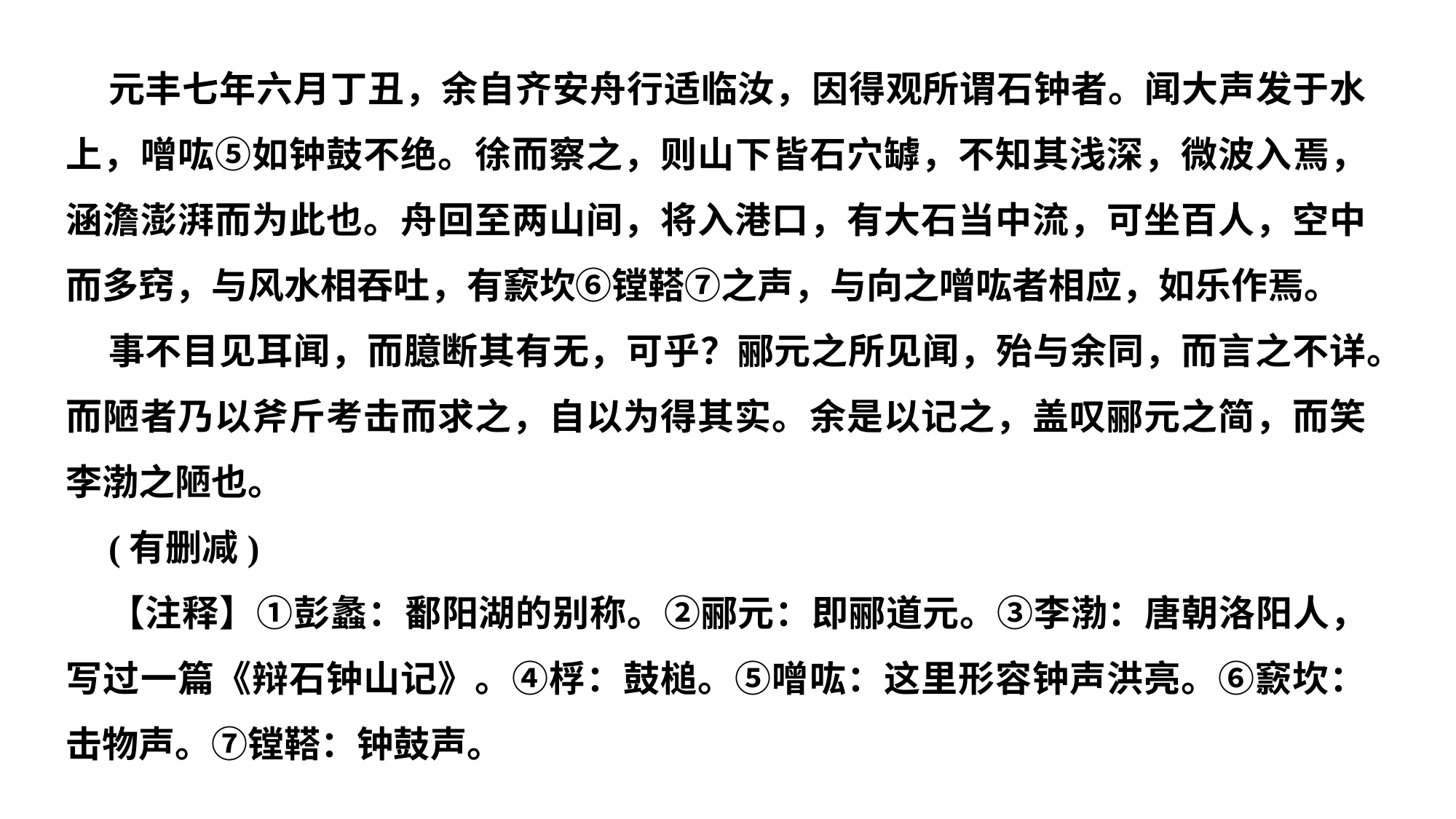

元丰七年六月丁丑，余自齐安舟行适临汝，因得观所谓石钟者。闻大声发于水上，噌吰⑤如钟鼓不绝。徐而察之，则山下皆石穴罅，不知其浅深，微波入焉，涵澹澎湃而为此也。舟回至两山间，将入港口，有大石当中流，可坐百人，空中而多窍，与风水相吞吐，有窾坎⑥镗鞳⑦之声，与向之噌吰者相应，如乐作焉。
事不目见耳闻，而臆断其有无，可乎？郦元之所见闻，殆与余同，而言之不详。而陋者乃以斧斤考击而求之，自以为得其实。余是以记之，盖叹郦元之简，而笑李渤之陋也。
(有删减)
【注释】①彭蠡：鄱阳湖的别称。②郦元：即郦道元。③李渤：唐朝洛阳人，写过一篇《辩石钟山记》。④桴：鼓槌。⑤噌吰：这里形容钟声洪亮。⑥窾坎：击物声。⑦镗鞳：钟鼓声。